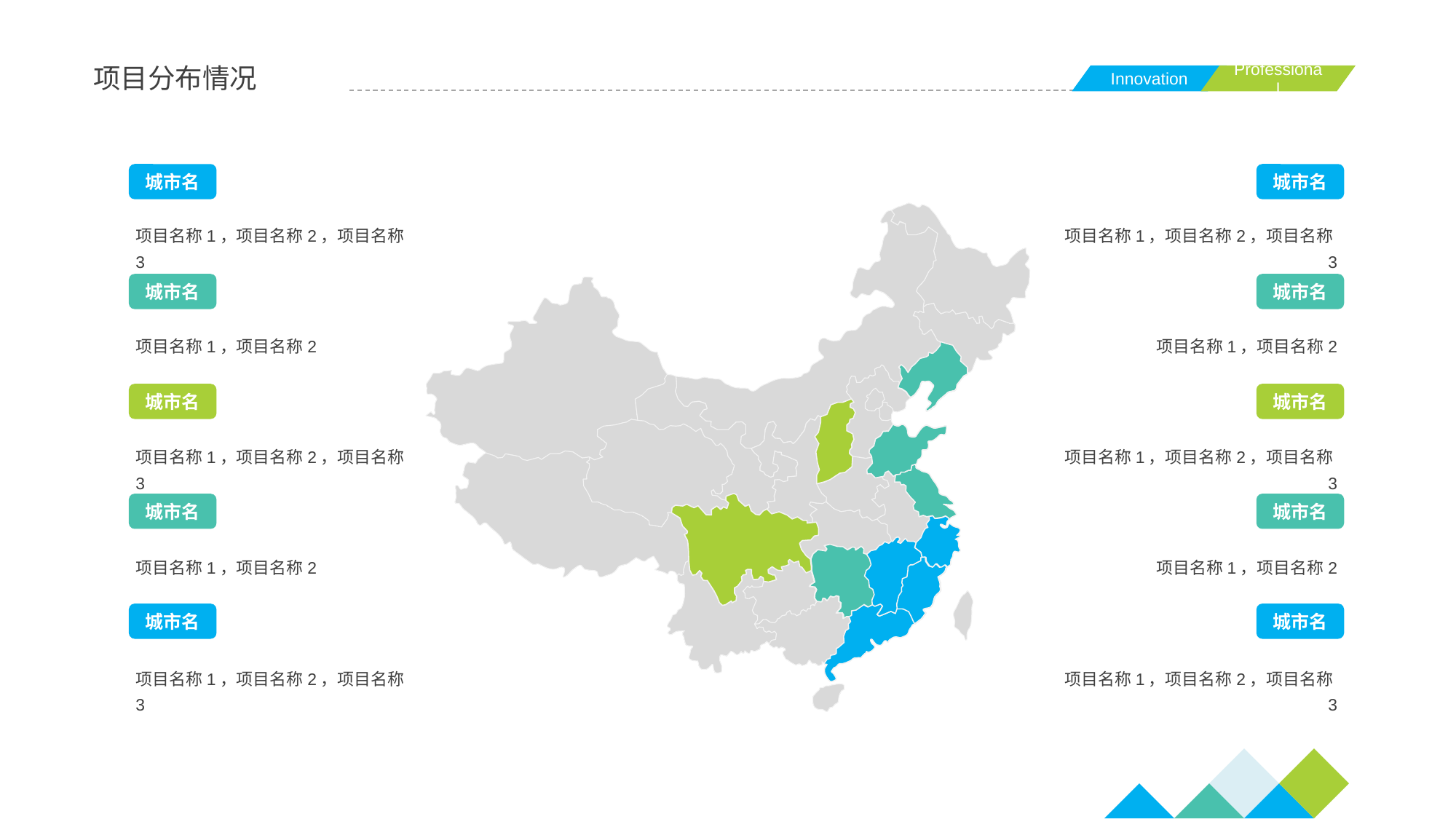

项目分布情况
城市名
城市名

项目名称1，项目名称2，项目名称3
项目名称1，项目名称2，项目名称3
城市名
城市名
项目名称1，项目名称2
项目名称1，项目名称2

城市名
城市名

项目名称1，项目名称2，项目名称3
项目名称1，项目名称2，项目名称3

城市名
城市名

项目名称1，项目名称2
项目名称1，项目名称2

城市名
城市名

项目名称1，项目名称2，项目名称3
项目名称1，项目名称2，项目名称3